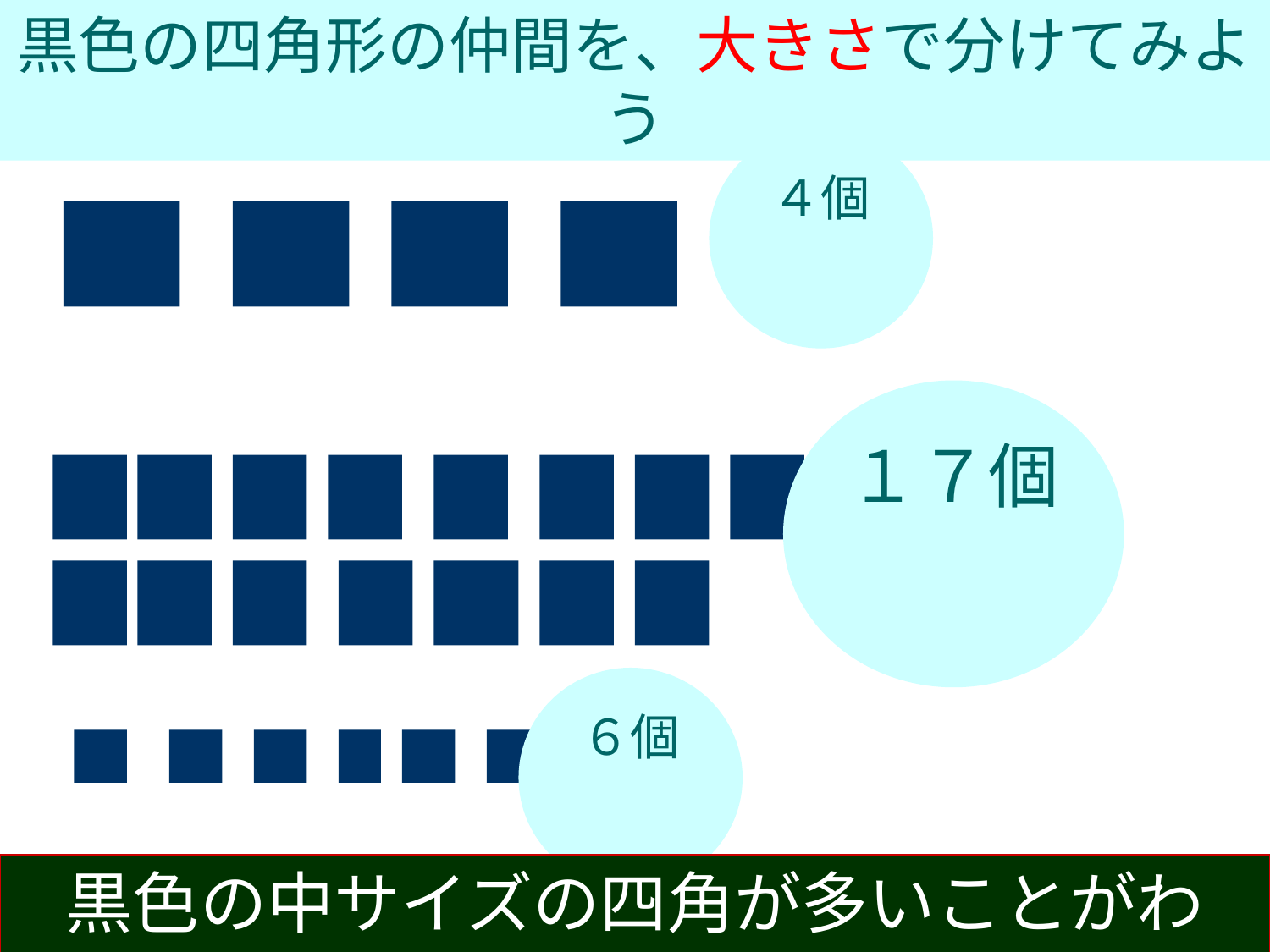

黒色の四角形の仲間を、大きさで分けてみよう
４個

１７個

６個

黒色の中サイズの四角が多いことがわかった